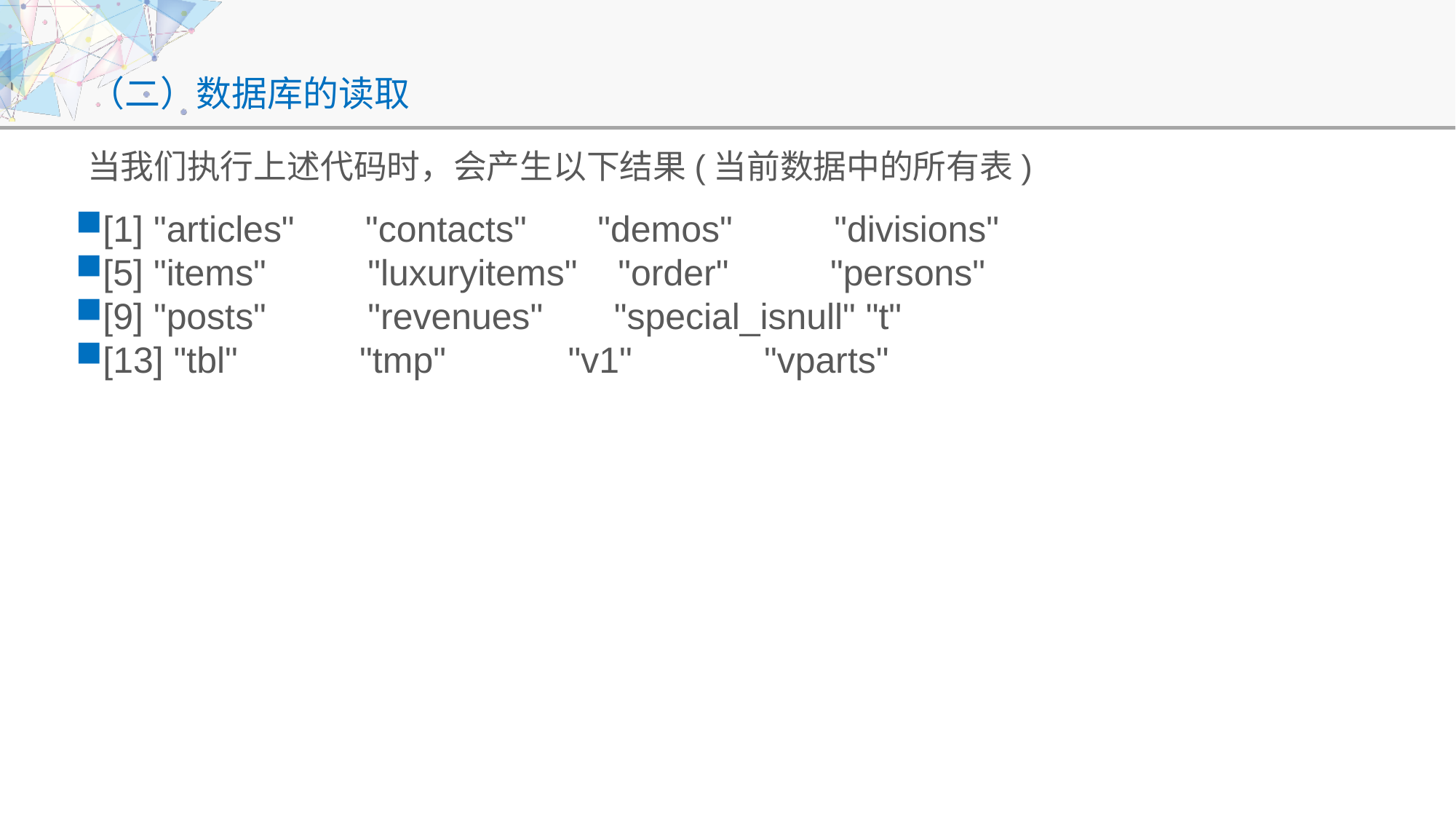

# （二）数据库的读取
当我们执行上述代码时，会产生以下结果(当前数据中的所有表)
[1] "articles"       "contacts"       "demos"          "divisions"
[5] "items"          "luxuryitems"    "order"          "persons"
[9] "posts"          "revenues"       "special_isnull" "t"
[13] "tbl"            "tmp"            "v1"             "vparts"